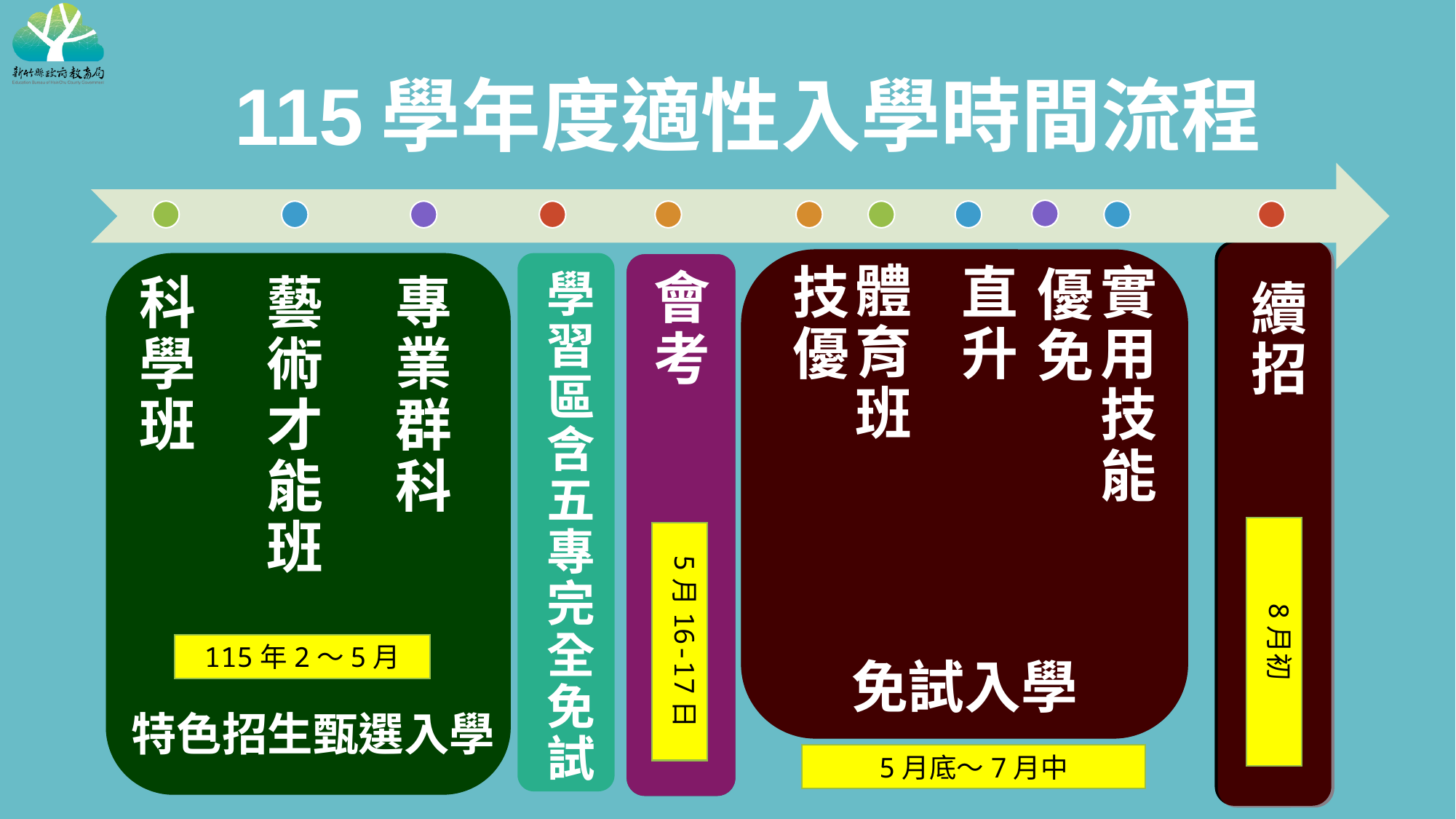

115學年度適性入學時間流程

體育班
實用技能
技優
直升
優免
會考

8月初
科學班
藝術才能班
專業群科

免試入學

115年2～5月
特色招生甄選入學

續招

5月16-17日
學習區含五專完
全
免
試
5月底～7月中